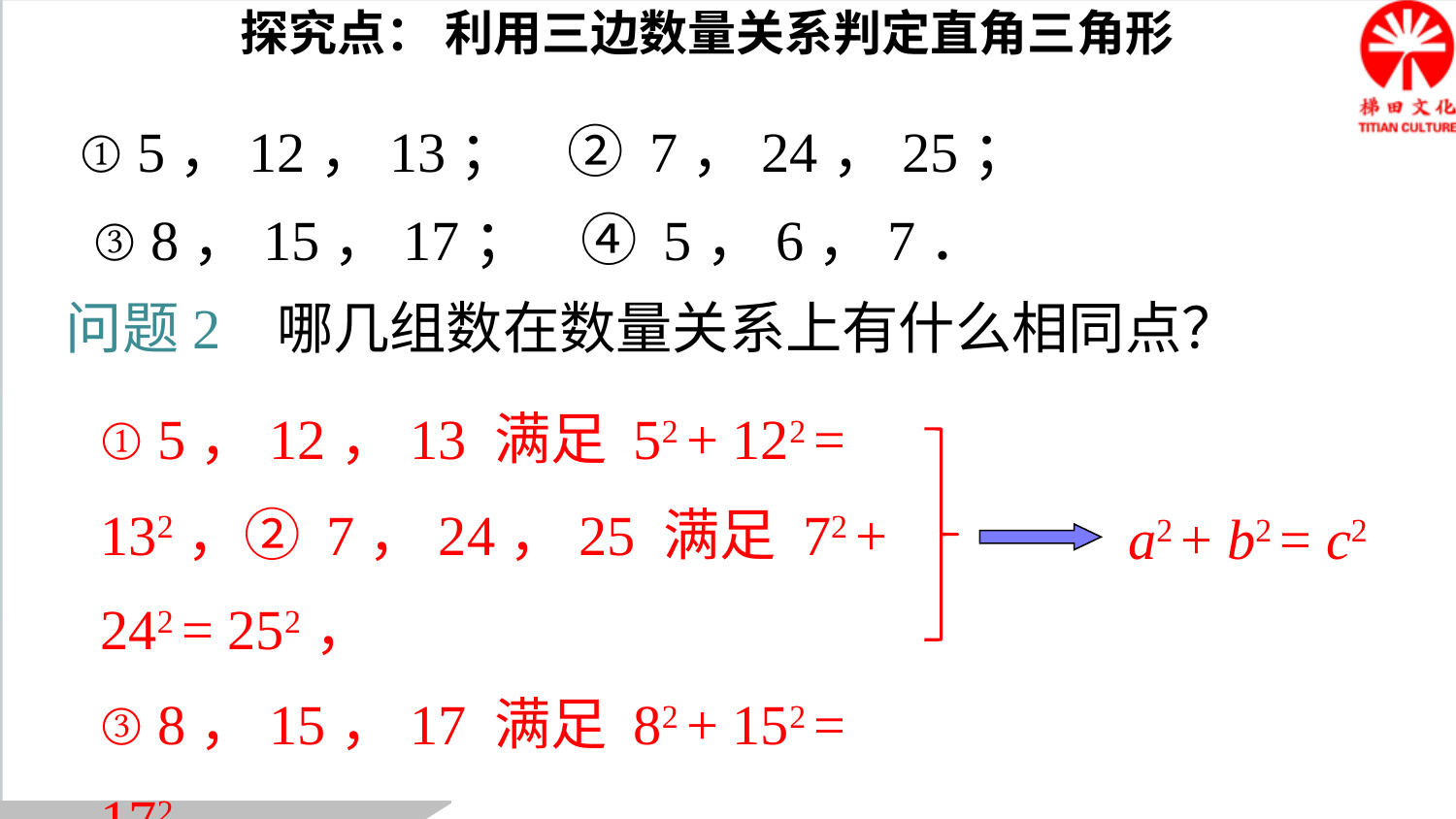

探究点： 利用三边数量关系判定直角三角形
 ① 5，12，13；    ② 7，24，25；
  ③ 8，15，17；    ④ 5，6，7．
问题2   哪几组数在数量关系上有什么相同点？
① 5，12，13 满足 52 + 122 = 132，② 7，24，25 满足 72 + 242 = 252，
③ 8，15，17 满足 82 + 152 = 172.

a2 + b2 = c2